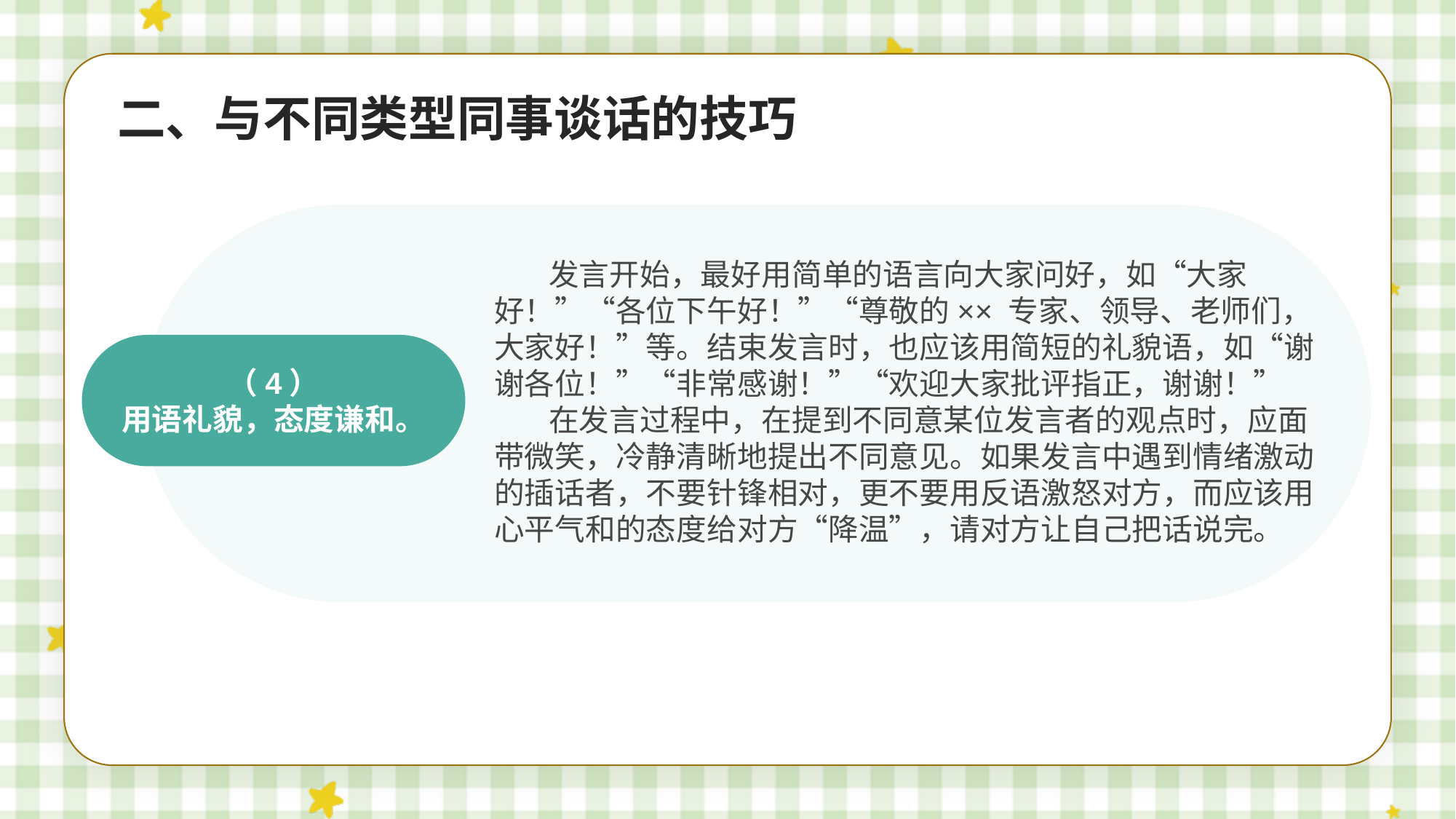

二、与不同类型同事谈话的技巧

发言开始，最好用简单的语言向大家问好，如“大家好！”“各位下午好！”“尊敬的×× 专家、领导、老师们，大家好！”等。结束发言时，也应该用简短的礼貌语，如“谢谢各位！”“非常感谢！”“欢迎大家批评指正，谢谢！”
在发言过程中，在提到不同意某位发言者的观点时，应面带微笑，冷静清晰地提出不同意见。如果发言中遇到情绪激动的插话者，不要针锋相对，更不要用反语激怒对方，而应该用心平气和的态度给对方“降温”，请对方让自己把话说完。
（4）
用语礼貌，态度谦和。